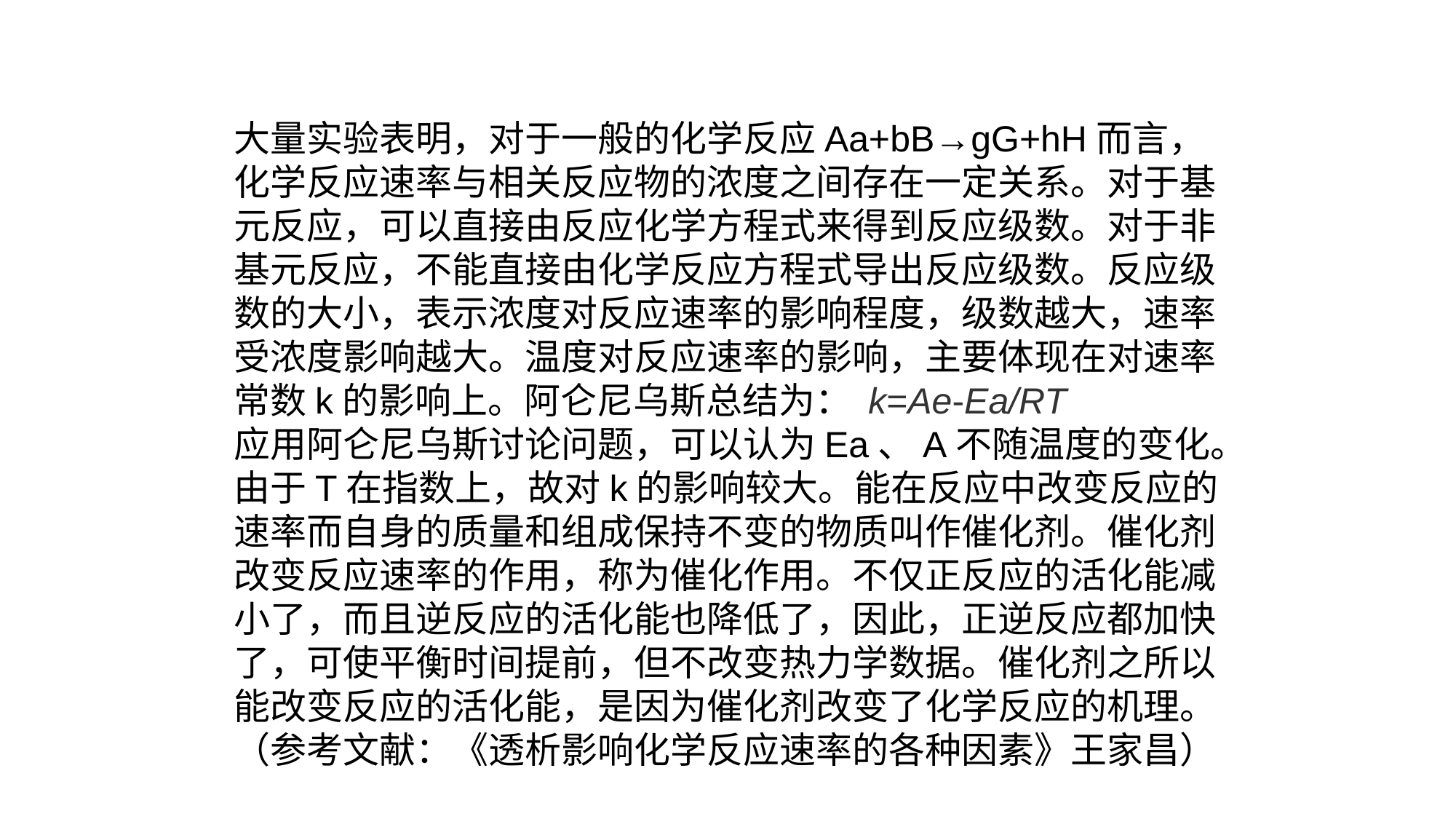

大量实验表明，对于一般的化学反应Aa+bB→gG+hH而言，化学反应速率与相关反应物的浓度之间存在一定关系。对于基元反应，可以直接由反应化学方程式来得到反应级数。对于非基元反应，不能直接由化学反应方程式导出反应级数。反应级数的大小，表示浓度对反应速率的影响程度，级数越大，速率受浓度影响越大。温度对反应速率的影响，主要体现在对速率常数k的影响上。阿仑尼乌斯总结为： k=Ae-Ea/RT
应用阿仑尼乌斯讨论问题，可以认为Ea、A不随温度的变化。由于T在指数上，故对k的影响较大。能在反应中改变反应的速率而自身的质量和组成保持不变的物质叫作催化剂。催化剂改变反应速率的作用，称为催化作用。不仅正反应的活化能减小了，而且逆反应的活化能也降低了，因此，正逆反应都加快了，可使平衡时间提前，但不改变热力学数据。催化剂之所以能改变反应的活化能，是因为催化剂改变了化学反应的机理。
（参考文献：《透析影响化学反应速率的各种因素》王家昌）